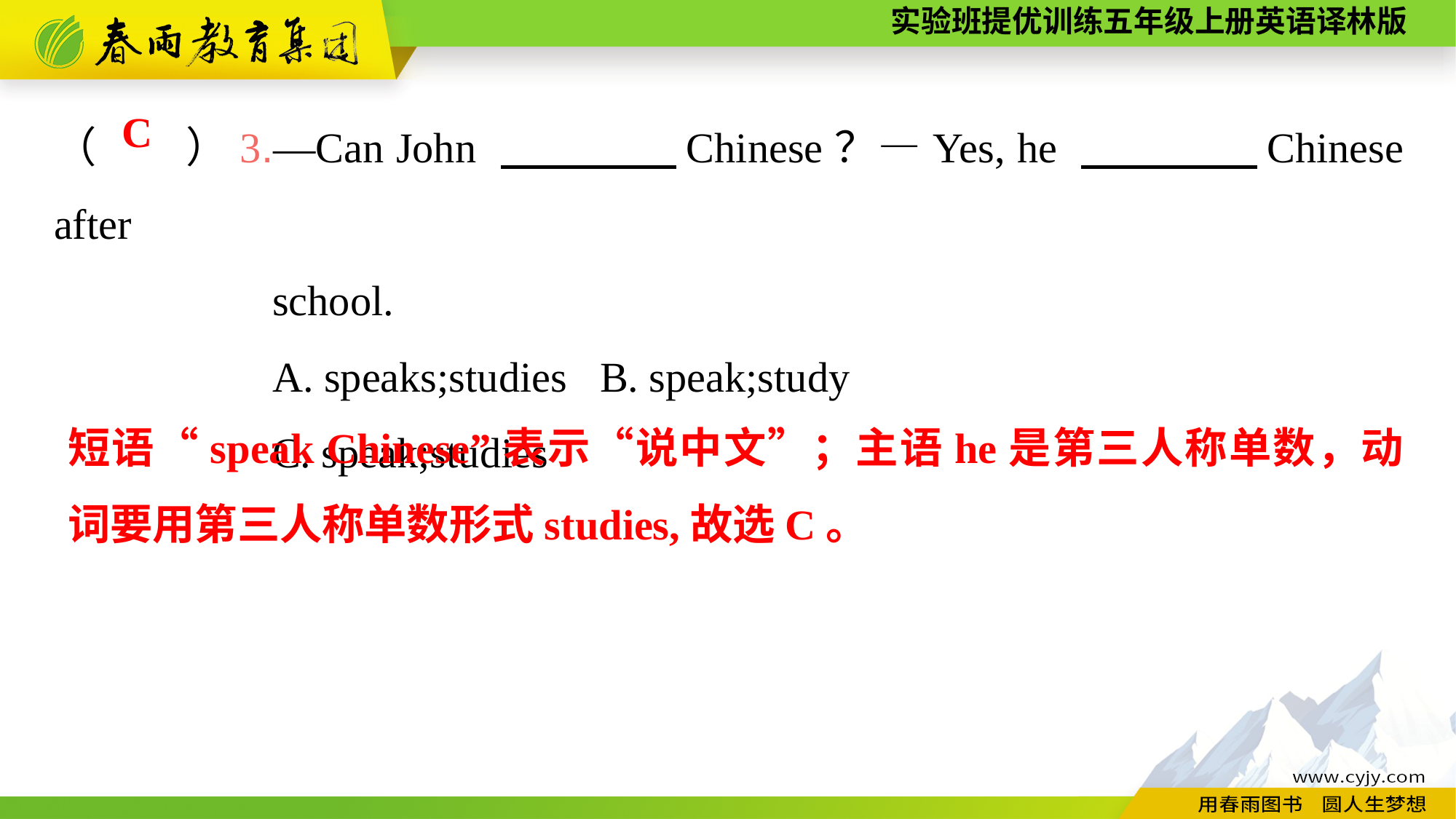

（　　）3.—Can John 　　　　Chinese？—Yes, he 　　　　Chinese after
		school.
		A. speaks;studies	B. speak;study
		C. speak;studies
C
短语“speak Chinese”表示“说中文”；主语he是第三人称单数，动词要用第三人称单数形式studies,故选C。